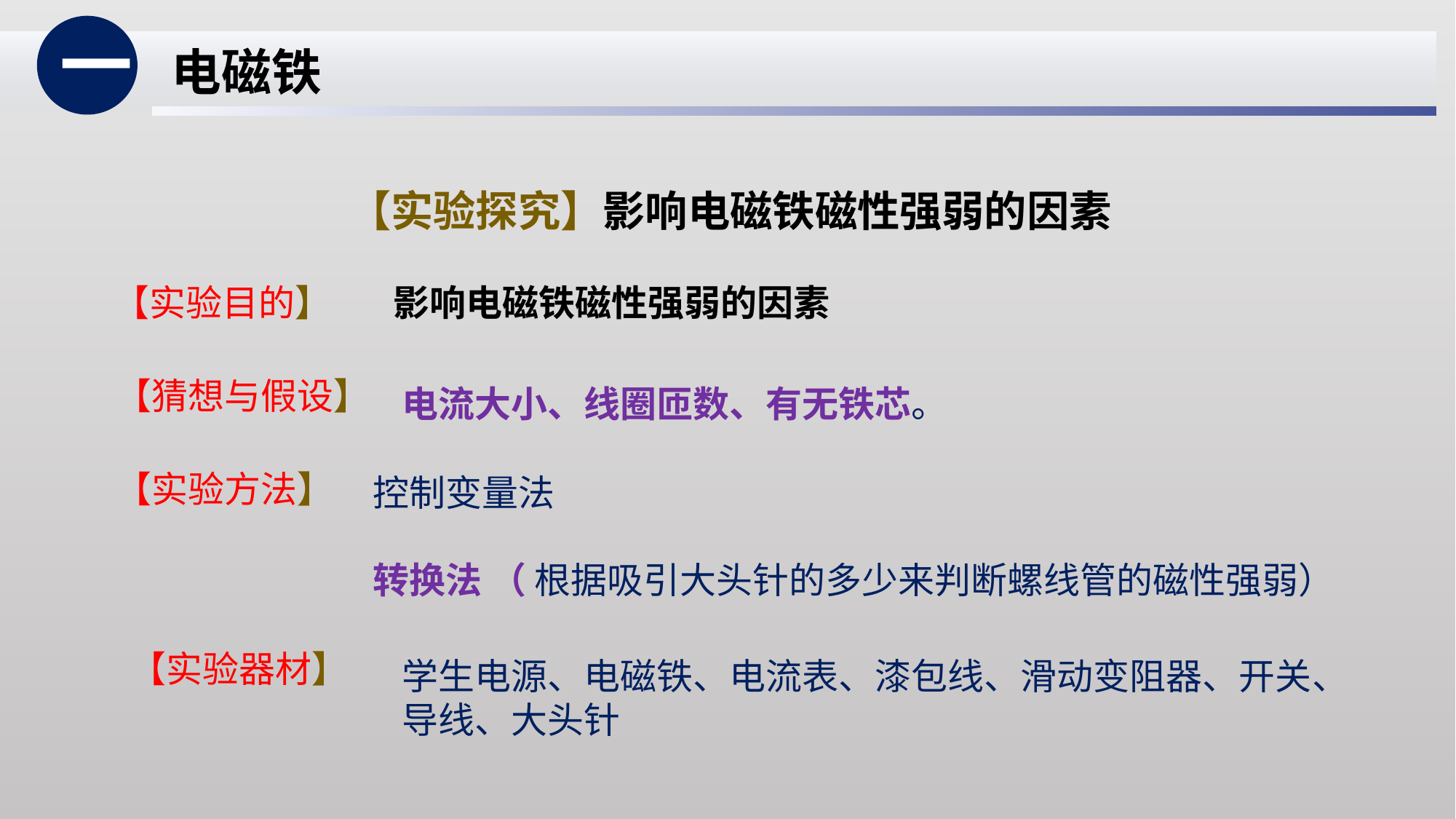

一

 电磁铁

【实验探究】影响电磁铁磁性强弱的因素
【实验目的】
影响电磁铁磁性强弱的因素
【猜想与假设】
电流大小、线圈匝数、有无铁芯。
【实验方法】
控制变量法

转换法 （ 根据吸引大头针的多少来判断螺线管的磁性强弱）
【实验器材】
学生电源、电磁铁、电流表、漆包线、滑动变阻器、开关、导线、大头针